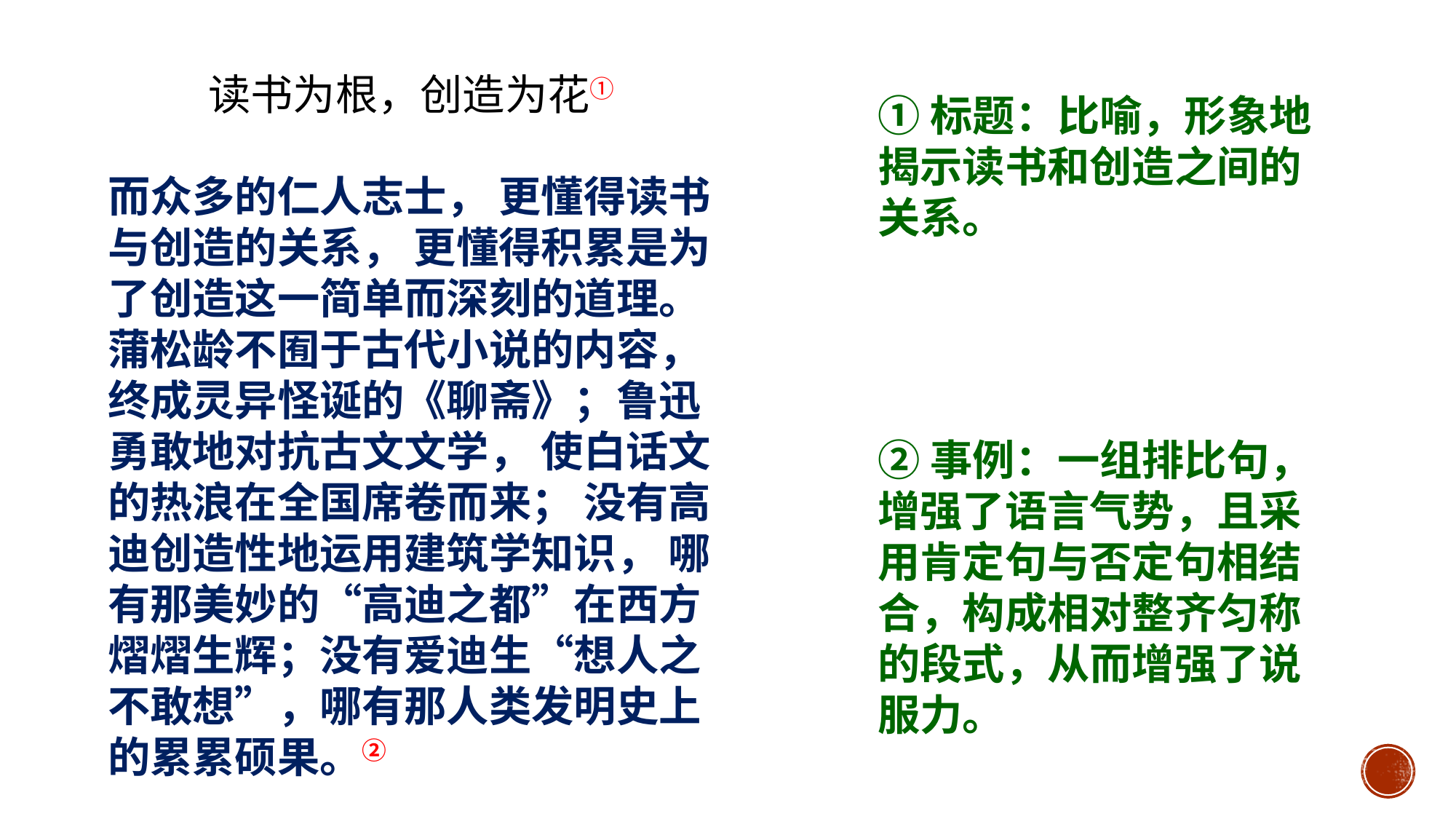

读书为根，创造为花①

而众多的仁人志士， 更懂得读书与创造的关系， 更懂得积累是为了创造这一简单而深刻的道理。 蒲松龄不囿于古代小说的内容， 终成灵异怪诞的《聊斋》；鲁迅勇敢地对抗古文文学， 使白话文的热浪在全国席卷而来； 没有高迪创造性地运用建筑学知识， 哪有那美妙的“高迪之都”在西方熠熠生辉；没有爱迪生“想人之不敢想”，哪有那人类发明史上的累累硕果。②
①标题：比喻，形象地揭示读书和创造之间的关系。
②事例：一组排比句，增强了语言气势，且采用肯定句与否定句相结合，构成相对整齐匀称的段式，从而增强了说服力。